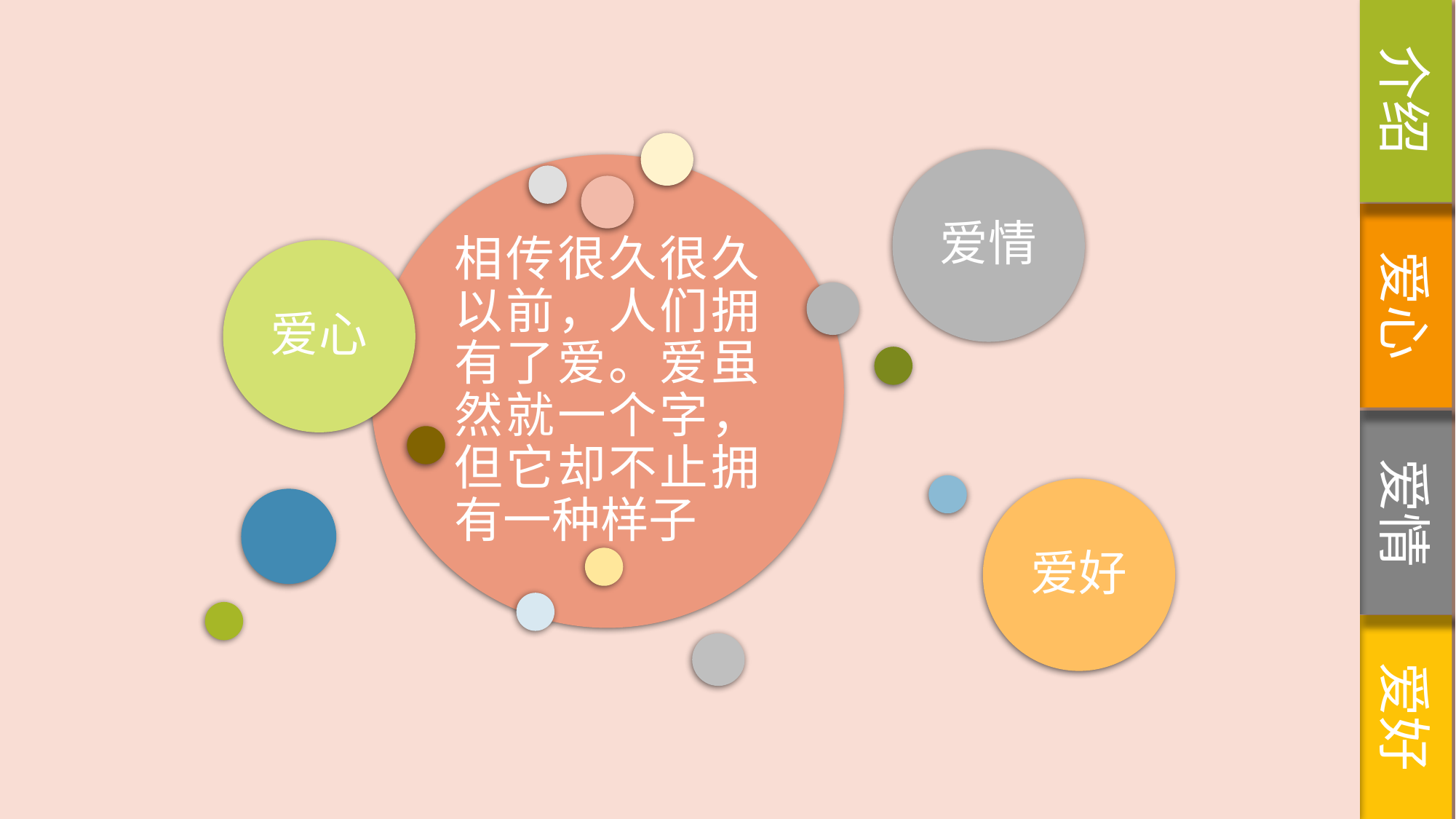

介绍
相传很久很久以前，人们拥有了爱。爱虽然就一个字，但它却不止拥有一种样子
爱心
爱情
爱好
爱心
爱情
爱好